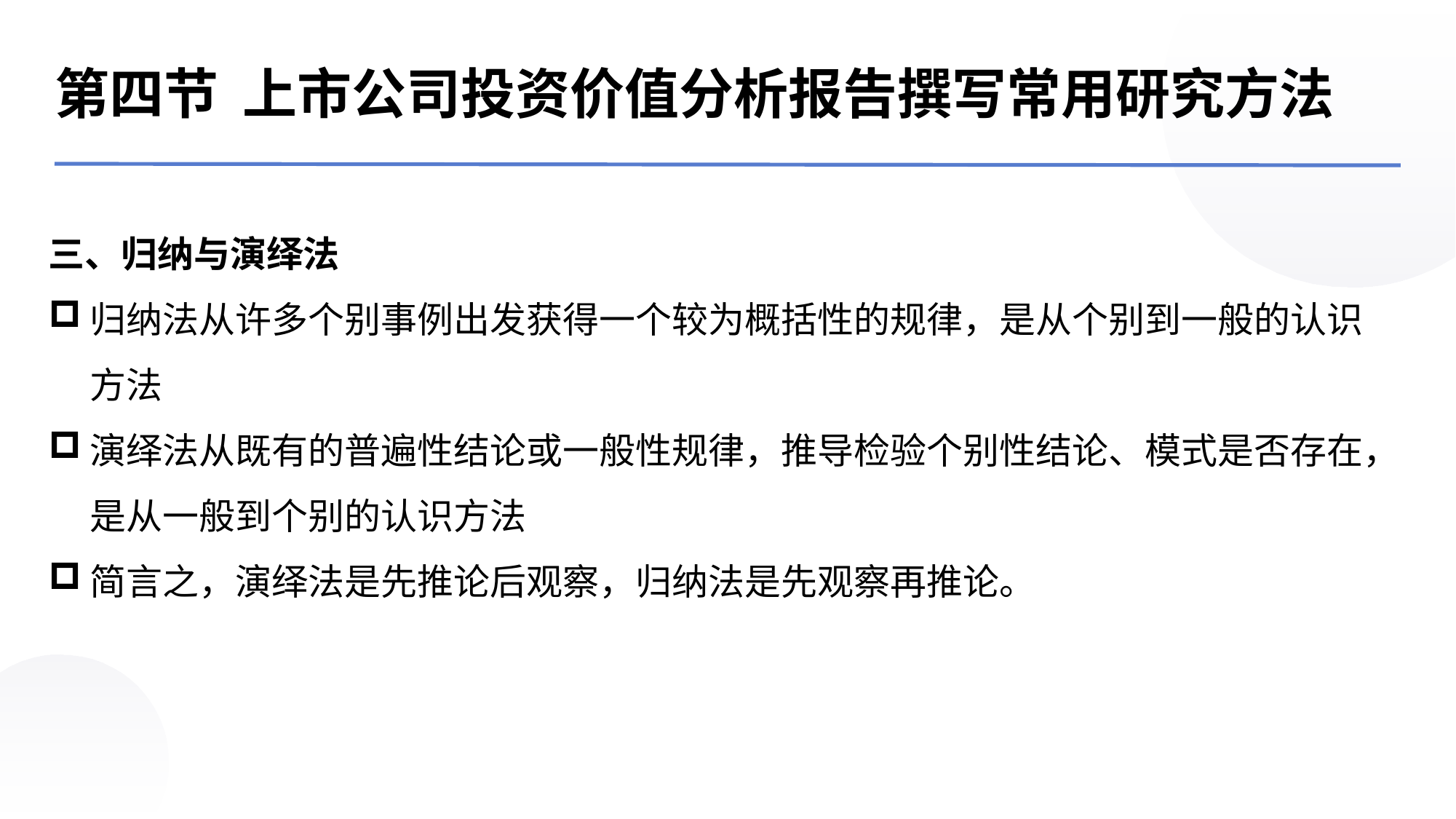

第四节  上市公司投资价值分析报告撰写常用研究方法
三、归纳与演绎法
归纳法从许多个别事例出发获得一个较为概括性的规律，是从个别到一般的认识方法
演绎法从既有的普遍性结论或一般性规律，推导检验个别性结论、模式是否存在，是从一般到个别的认识方法
简言之，演绎法是先推论后观察，归纳法是先观察再推论。

20